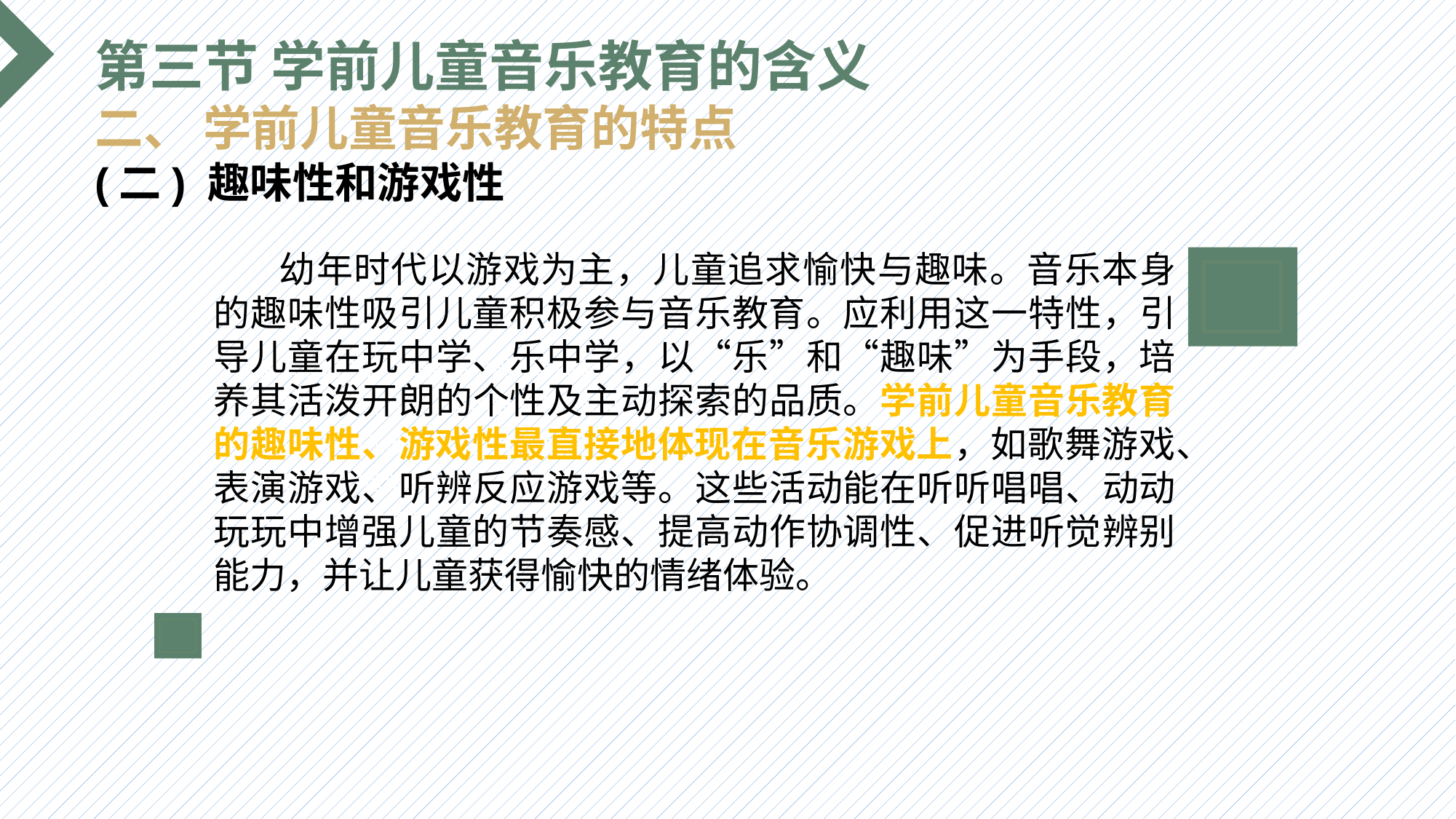

第三节 学前儿童音乐教育的含义
二、 学前儿童音乐教育的特点
(二) 趣味性和游戏性

      幼年时代以游戏为主，儿童追求愉快与趣味。音乐本身的趣味性吸引儿童积极参与音乐教育。应利用这一特性，引导儿童在玩中学、乐中学，以“乐”和“趣味”为手段，培养其活泼开朗的个性及主动探索的品质。学前儿童音乐教育的趣味性、游戏性最直接地体现在音乐游戏上，如歌舞游戏、表演游戏、听辨反应游戏等。这些活动能在听听唱唱、动动玩玩中增强儿童的节奏感、提高动作协调性、促进听觉辨别能力，并让儿童获得愉快的情绪体验。

选题背景
输入您的内容，请简要说明，言简意赅即可输入您的内容，请简要说明，言简意赅即可输入您的内容，请简要说明，言简意赅即可输入您的内容，请简要说明，言简意赅即可